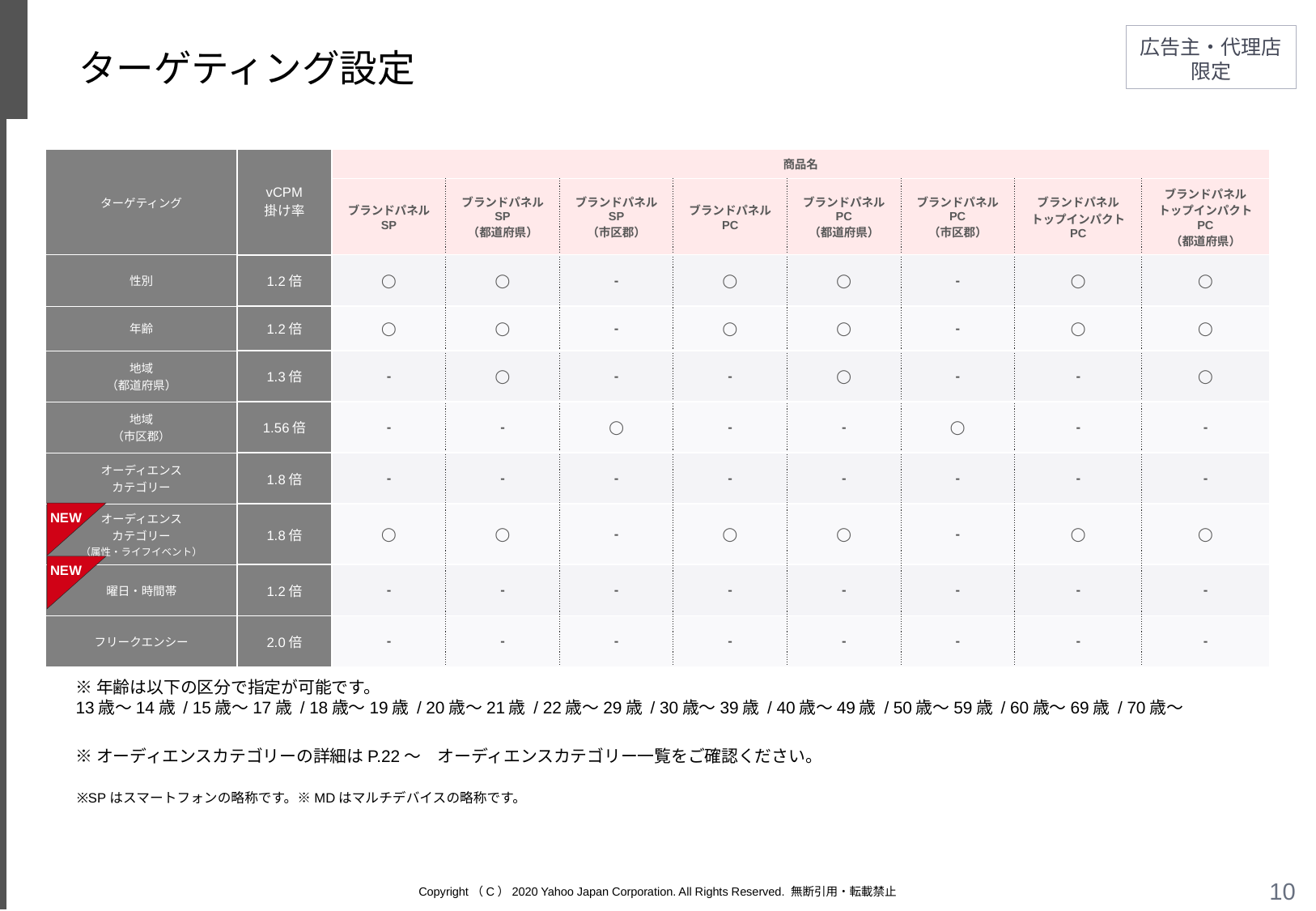

# ターゲティング設定
| ターゲティング | vCPM 掛け率 | 商品名 |  |  |  |  |  |  |  |
| --- | --- | --- | --- | --- | --- | --- | --- | --- | --- |
|  |  | ブランドパネル SP | ブランドパネル SP （都道府県） | ブランドパネル SP （市区郡） | ブランドパネル PC | ブランドパネル PC （都道府県） | ブランドパネル PC （市区郡） | ブランドパネル トップインパクト PC | ブランドパネル トップインパクト PC （都道府県） |
| 性別 | 1.2倍 | ◯ | ◯ | - | ◯ | ◯ | - | ◯ | ◯ |
| 年齢 | 1.2倍 | ◯ | ◯ | - | ◯ | ◯ | - | ◯ | ◯ |
| 地域 （都道府県） | 1.3倍 | - | ◯ | - | - | ◯ | - | - | ◯ |
| 地域 （市区郡） | 1.56倍 | - | - | ◯ | - | - | ◯ | - | - |
| オーディエンス カテゴリー | 1.8倍 | - | - | - | - | - | - | - | - |
| オーディエンス カテゴリー （属性・ライフイベント） | 1.8倍 | ◯ | ◯ | - | ◯ | ◯ | - | ◯ | ◯ |
| 曜日・時間帯 | 1.2倍 | - | - | - | - | - | - | - | - |
| フリークエンシー | 2.0倍 | - | - | - | - | - | - | - | - |
NEW

NEW
※年齢は以下の区分で指定が可能です。
13歳～14歳 / 15歳～17歳 / 18歳～19歳 / 20歳～21歳 / 22歳～29歳 / 30歳～39歳 / 40歳～49歳 / 50歳～59歳 / 60歳～69歳 / 70歳～

※オーディエンスカテゴリーの詳細はP.22～　オーディエンスカテゴリー一覧をご確認ください。
※SPはスマートフォンの略称です。※MDはマルチデバイスの略称です。
Copyright（C）2020 Yahoo Japan Corporation. All Rights Reserved. 無断引用・転載禁止